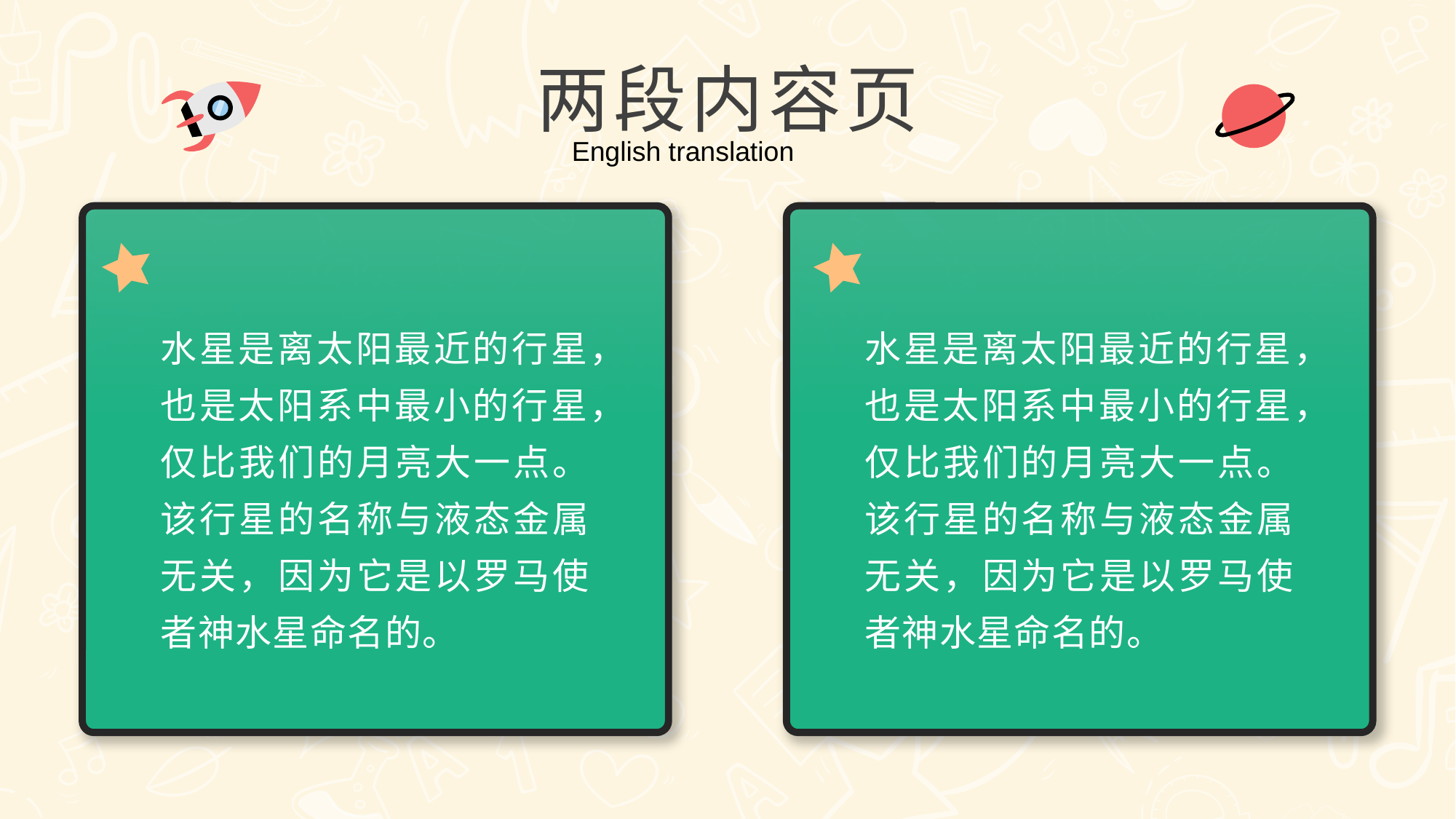

两段内容页
English translation

水星是离太阳最近的行星，也是太阳系中最小的行星，仅比我们的月亮大一点。 该行星的名称与液态金属无关，因为它是以罗马使者神水星命名的。
水星是离太阳最近的行星，也是太阳系中最小的行星，仅比我们的月亮大一点。 该行星的名称与液态金属无关，因为它是以罗马使者神水星命名的。